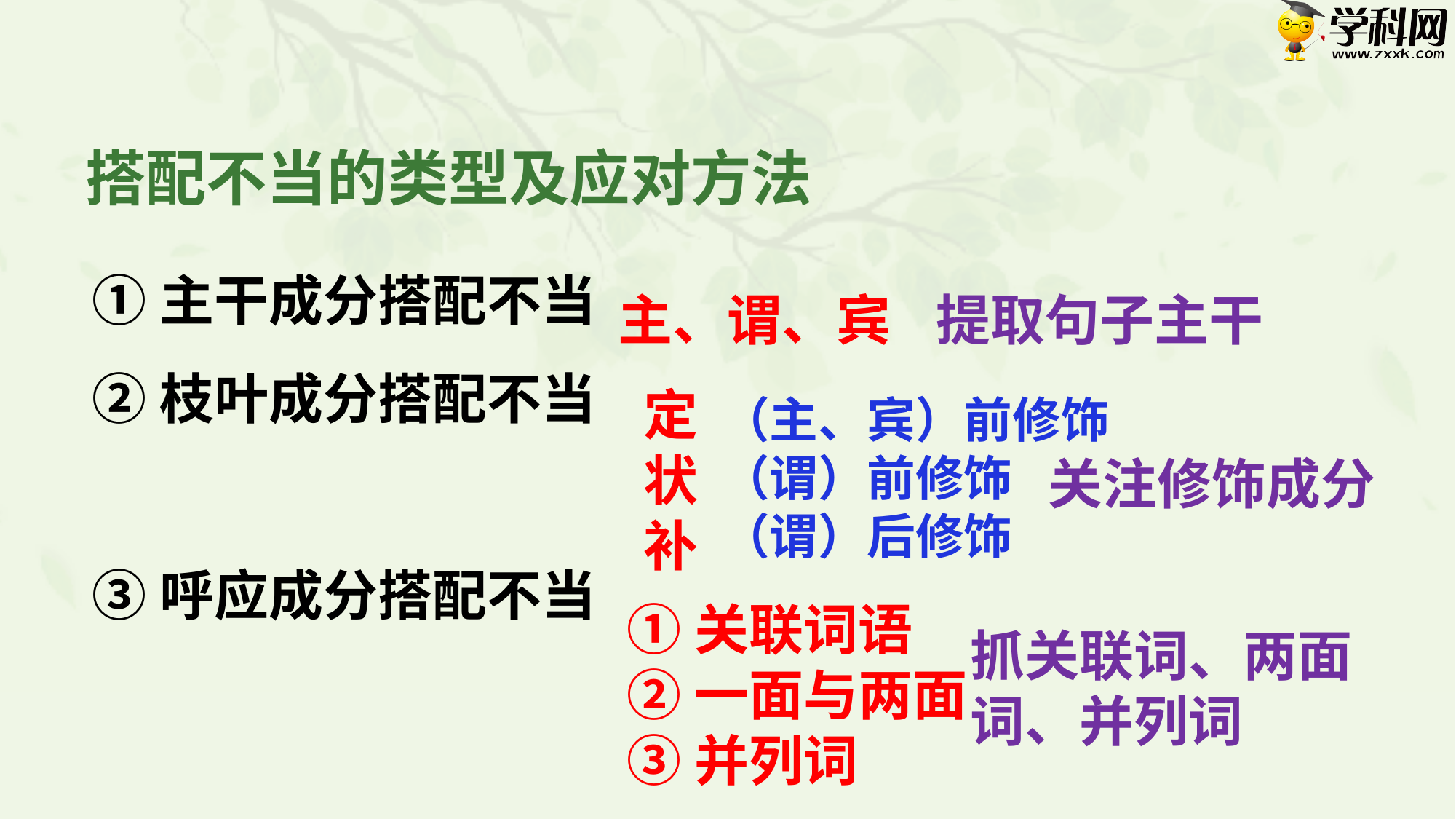

搭配不当的类型及应对方法

①主干成分搭配不当
②枝叶成分搭配不当

③呼应成分搭配不当
主、谓、宾
提取句子主干
定
状
补
（主、宾）前修饰
（谓）前修饰
（谓）后修饰
关注修饰成分
①关联词语
②一面与两面
③并列词
抓关联词、两面词、并列词